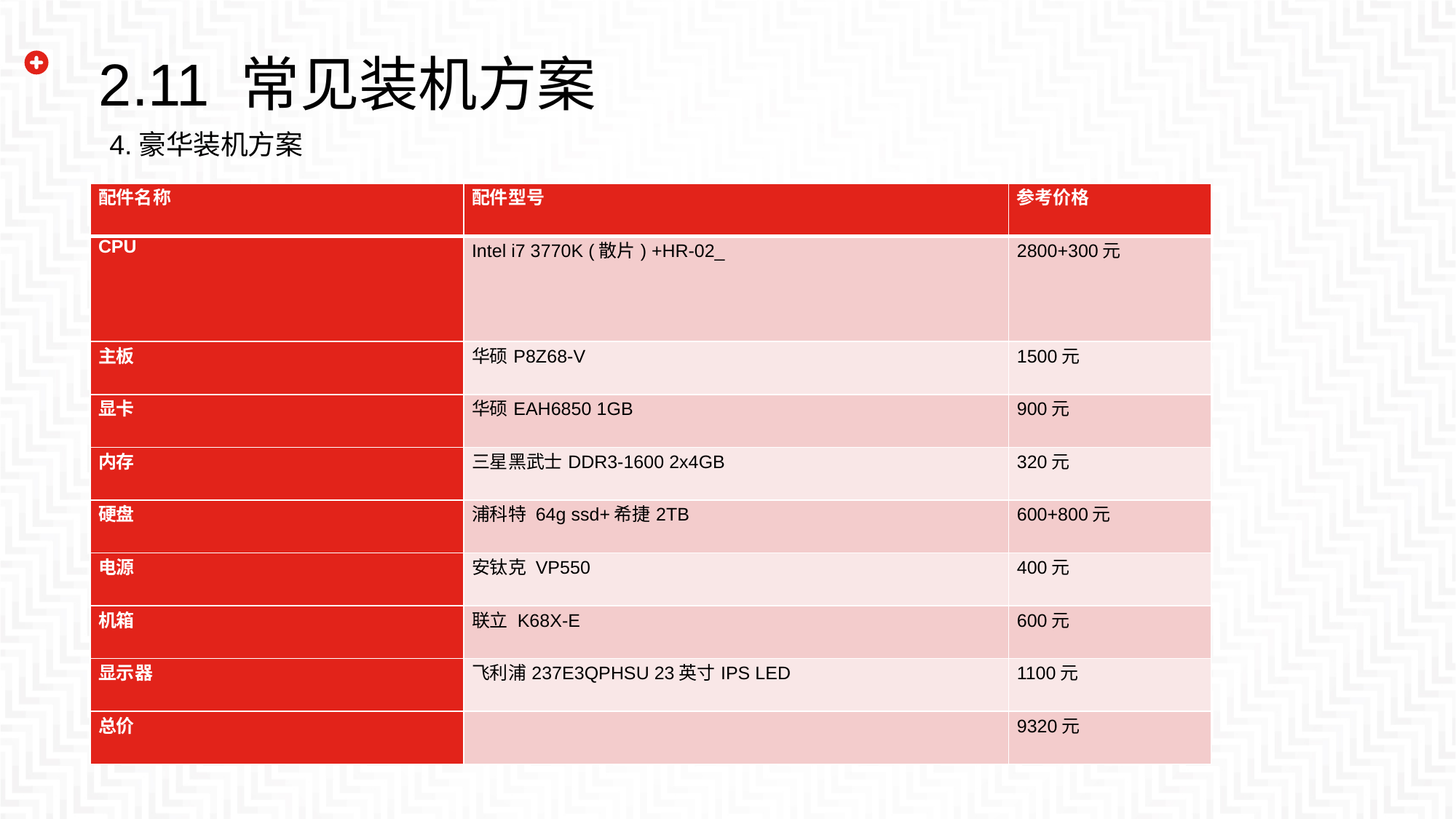

2.11 常见装机方案
4.豪华装机方案

| 配件名称 | 配件型号 | 参考价格 |
| --- | --- | --- |
| CPU | Intel i7 3770K (散片) +HR-02\_ | 2800+300元 |
| 主板 | 华硕P8Z68-V | 1500元 |
| 显卡 | 华硕EAH6850 1GB | 900元 |
| 内存 | 三星黑武士DDR3-1600 2x4GB | 320元 |
| 硬盘 | 浦科特 64g ssd+希捷2TB | 600+800元 |
| 电源 | 安钛克 VP550 | 400元 |
| 机箱 | 联立 K68X-E | 600元 |
| 显示器 | 飞利浦237E3QPHSU 23英寸IPS LED | 1100元 |
| 总价 |  | 9320元 |